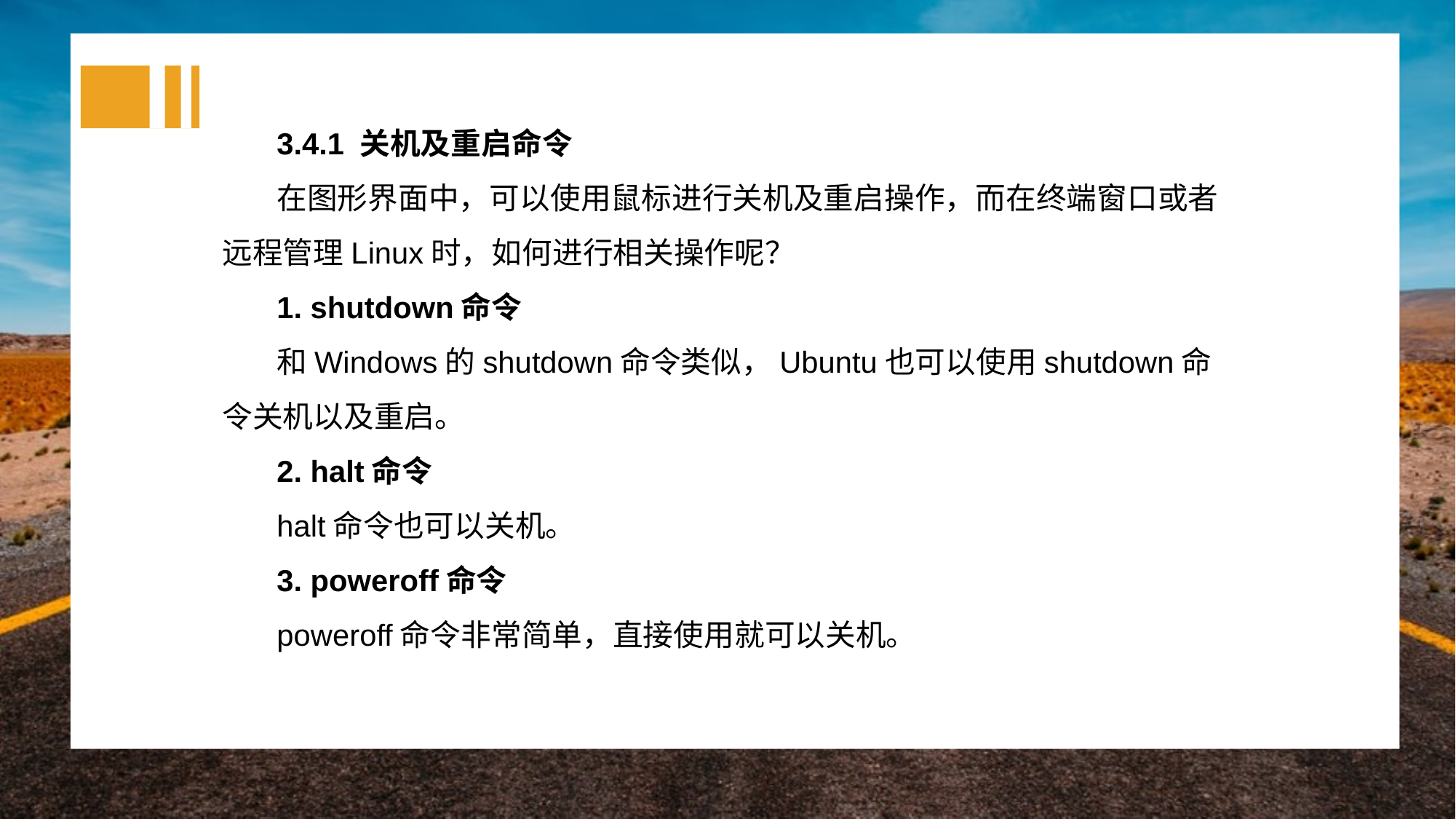

3.4.1 关机及重启命令
在图形界面中，可以使用鼠标进行关机及重启操作，而在终端窗口或者远程管理Linux时，如何进行相关操作呢？
1. shutdown命令
和Windows的shutdown命令类似，Ubuntu也可以使用shutdown命令关机以及重启。
2. halt命令
halt命令也可以关机。
3. poweroff命令
poweroff命令非常简单，直接使用就可以关机。